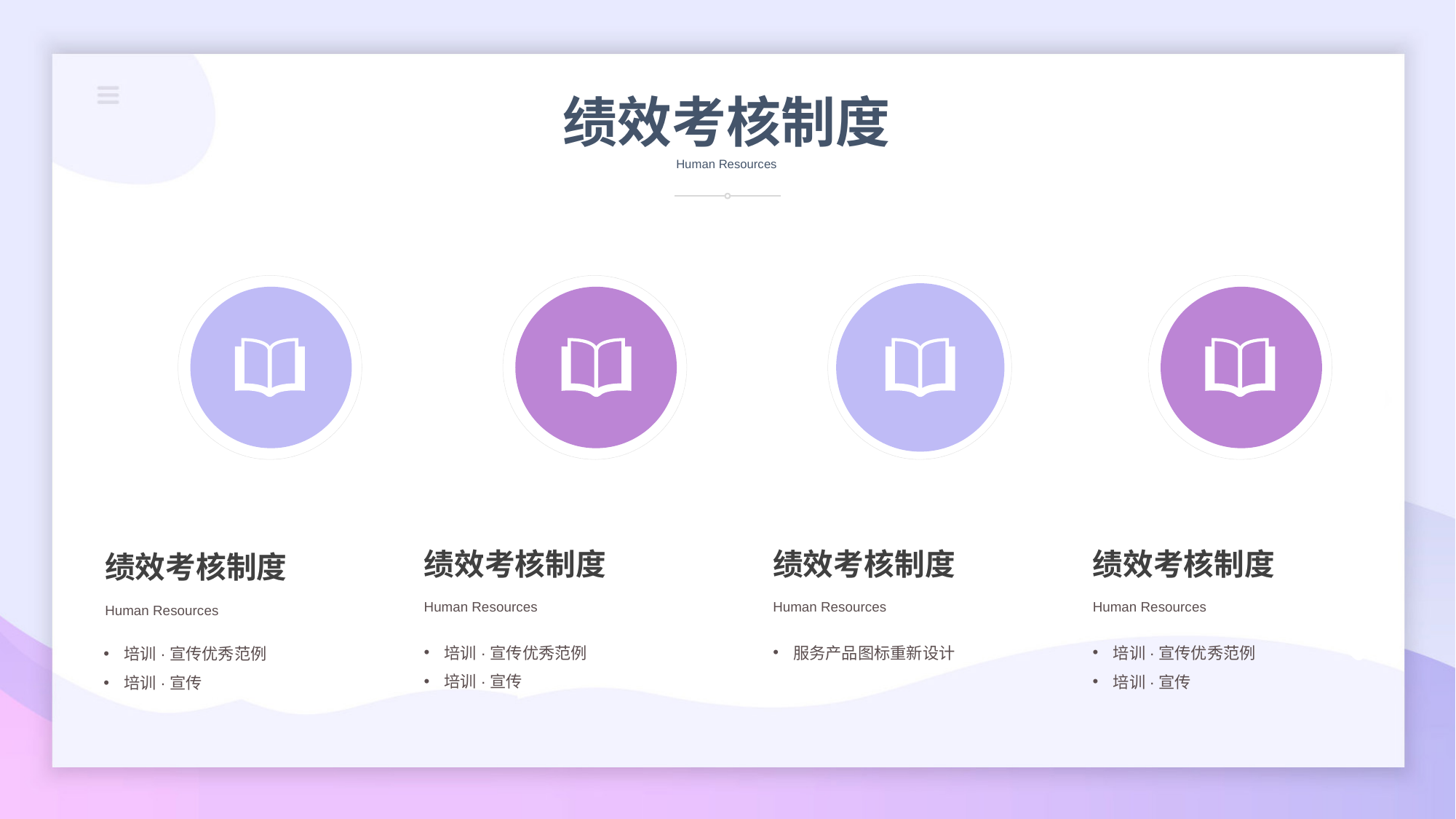

绩效考核制度
Human Resources

绩效考核制度
绩效考核制度
绩效考核制度
绩效考核制度
Human Resources
Human Resources
Human Resources
Human Resources
培训·宣传优秀范例
培训·宣传
服务产品图标重新设计
培训·宣传优秀范例
培训·宣传
培训·宣传优秀范例
培训·宣传